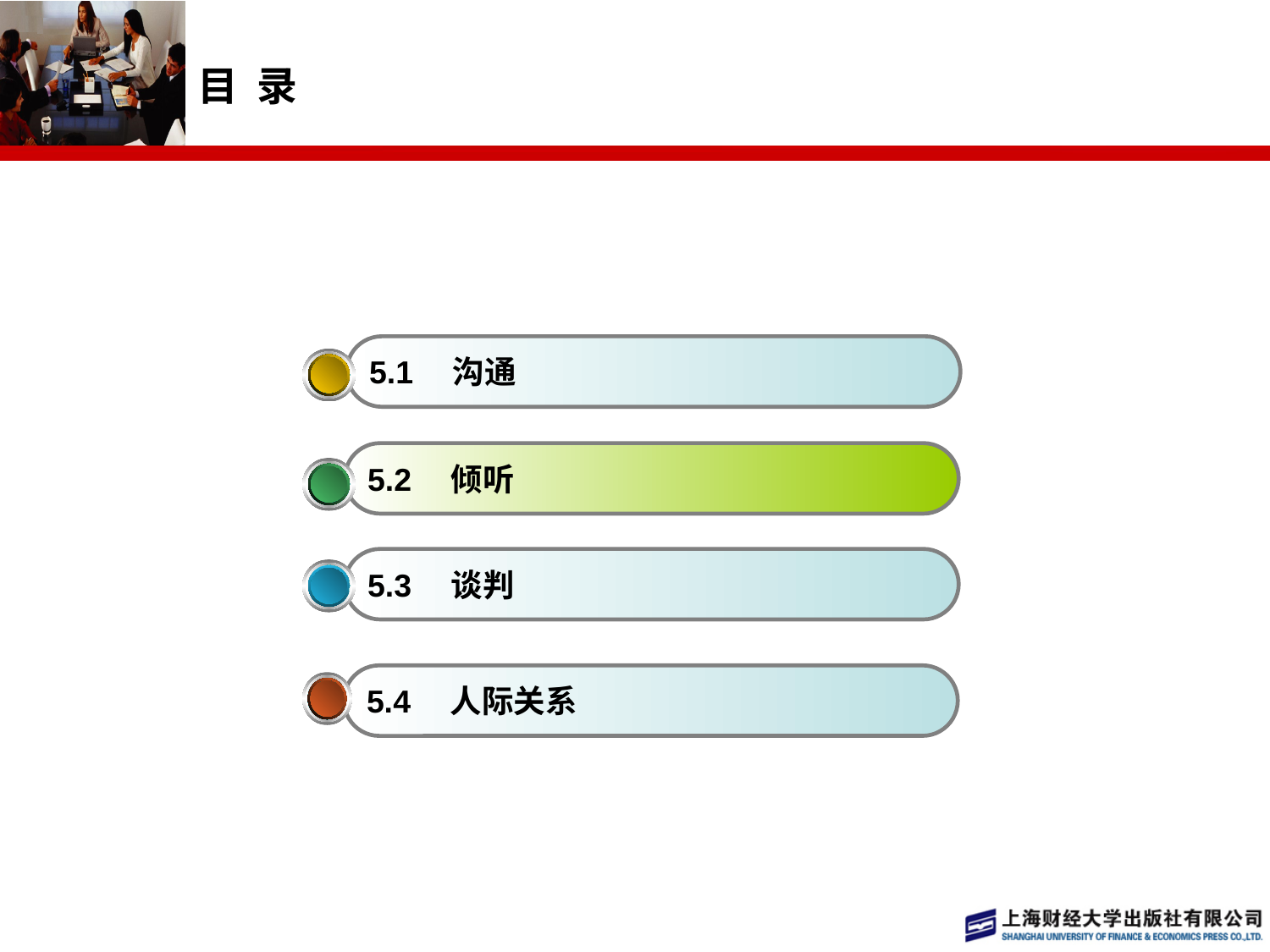

# 目  录
5.1　沟通

5.2　倾听

5.3　谈判

5.4　人际关系